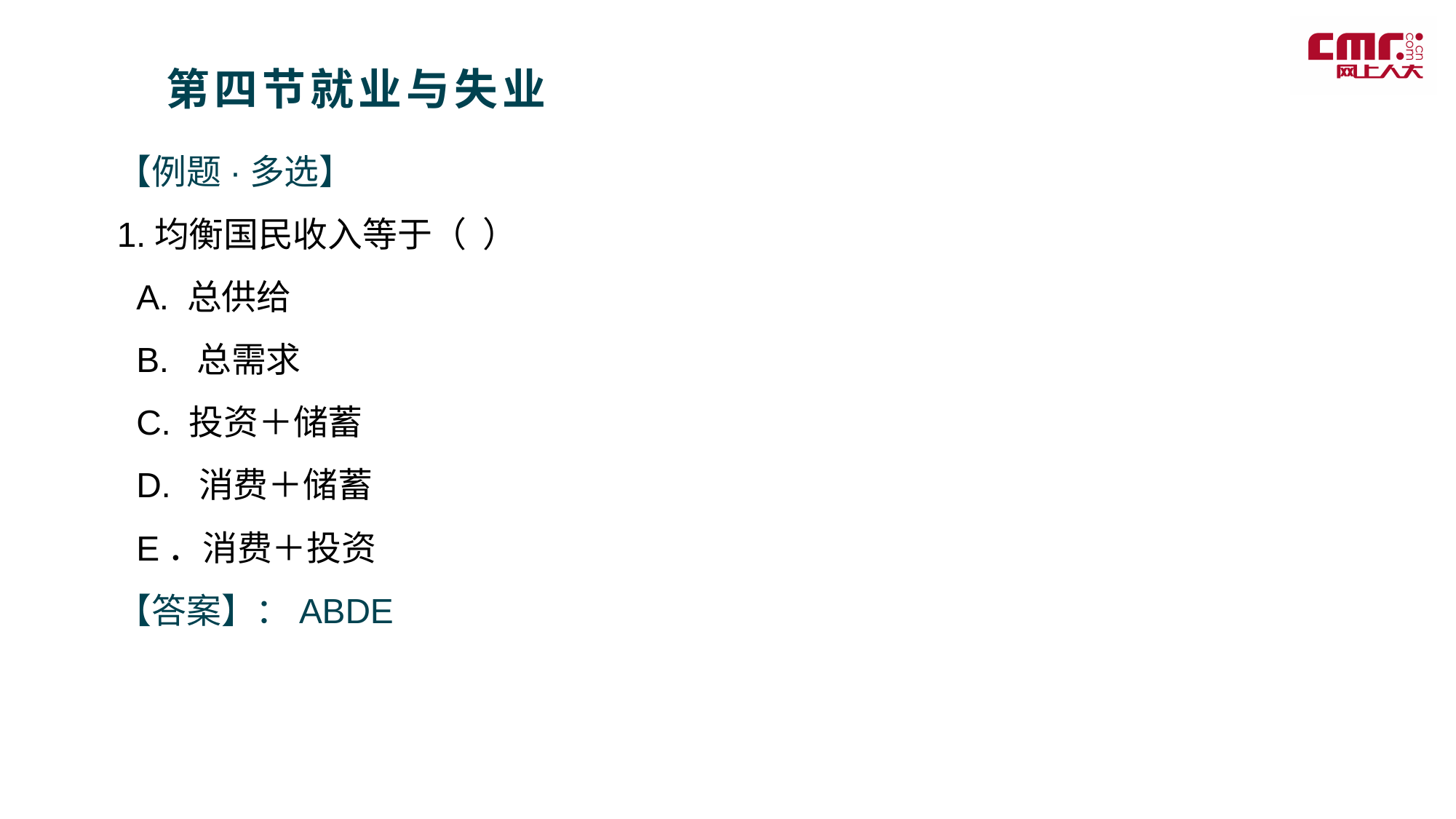

第四节就业与失业
【例题·多选】
1.均衡国民收入等于（  ）
  A. 总供给
  B.  总需求
  C. 投资＋储蓄
  D.  消费＋储蓄
  E．消费＋投资
【答案】：ABDE